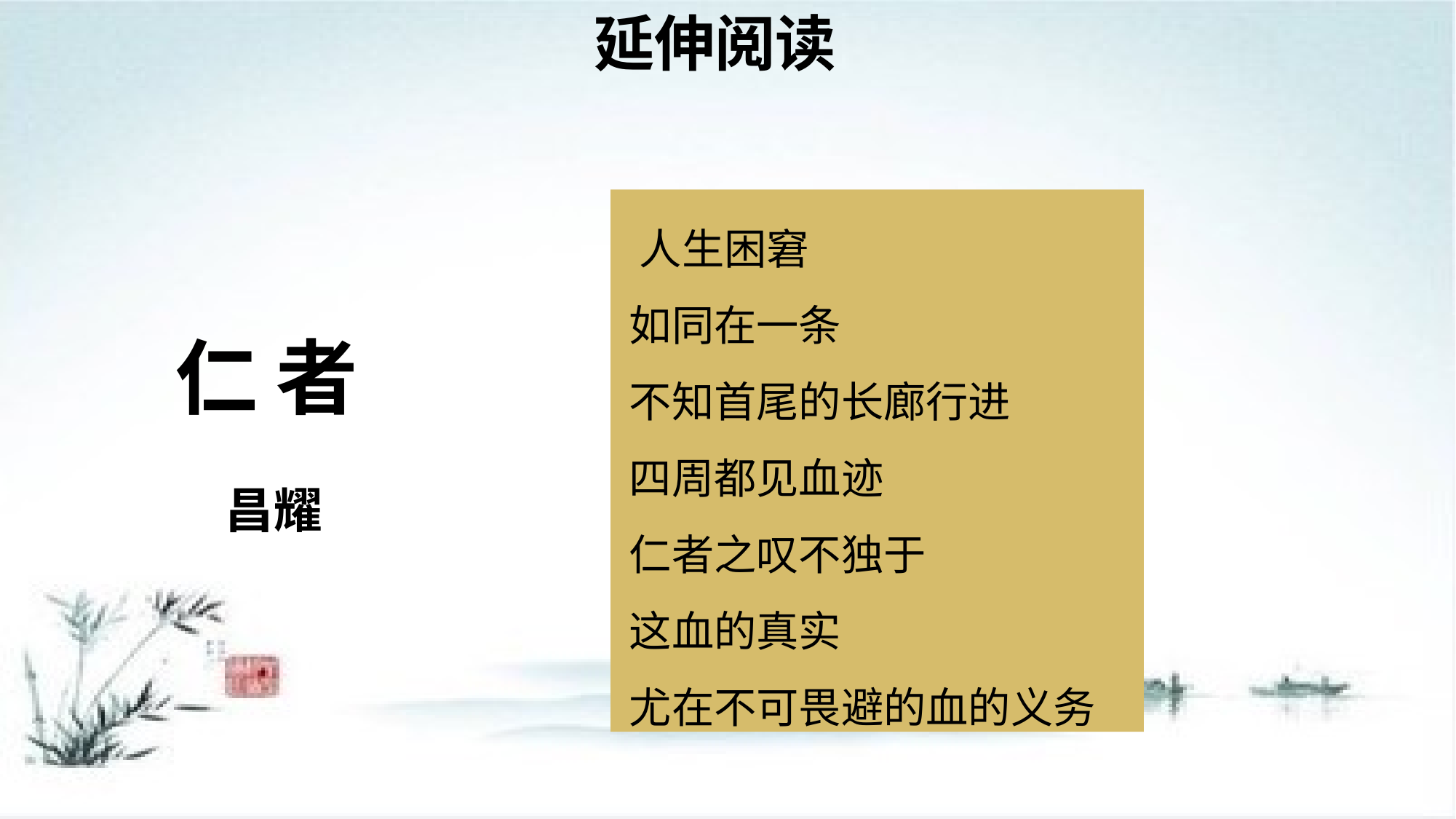

延伸阅读
  人生困窘
  如同在一条
  不知首尾的长廊行进
  四周都见血迹
  仁者之叹不独于
  这血的真实
  尤在不可畏避的血的义务
仁 者
昌耀